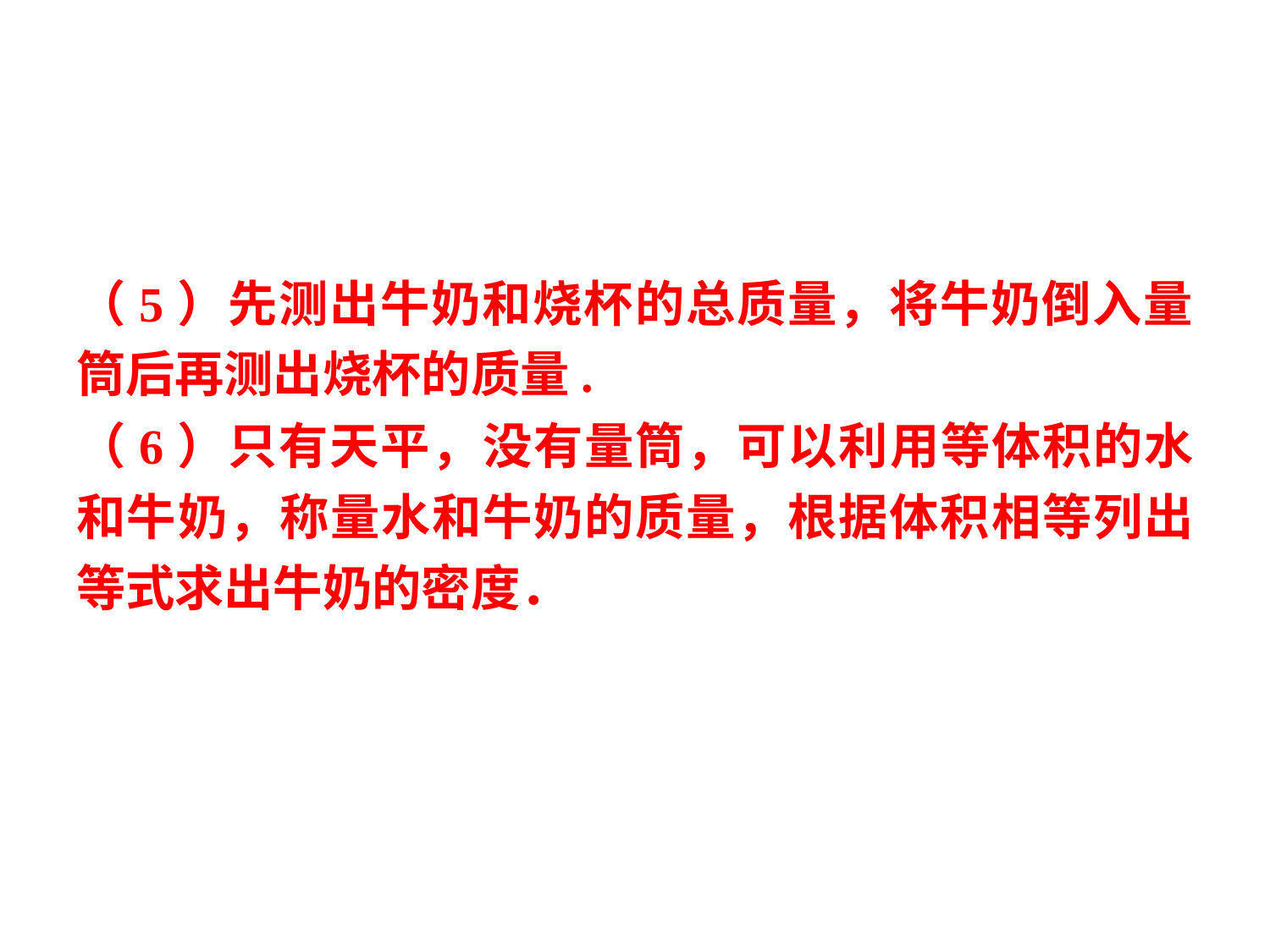

（5）先测出牛奶和烧杯的总质量，将牛奶倒入量筒后再测出烧杯的质量.
（6）只有天平，没有量筒，可以利用等体积的水和牛奶，称量水和牛奶的质量，根据体积相等列出等式求出牛奶的密度．